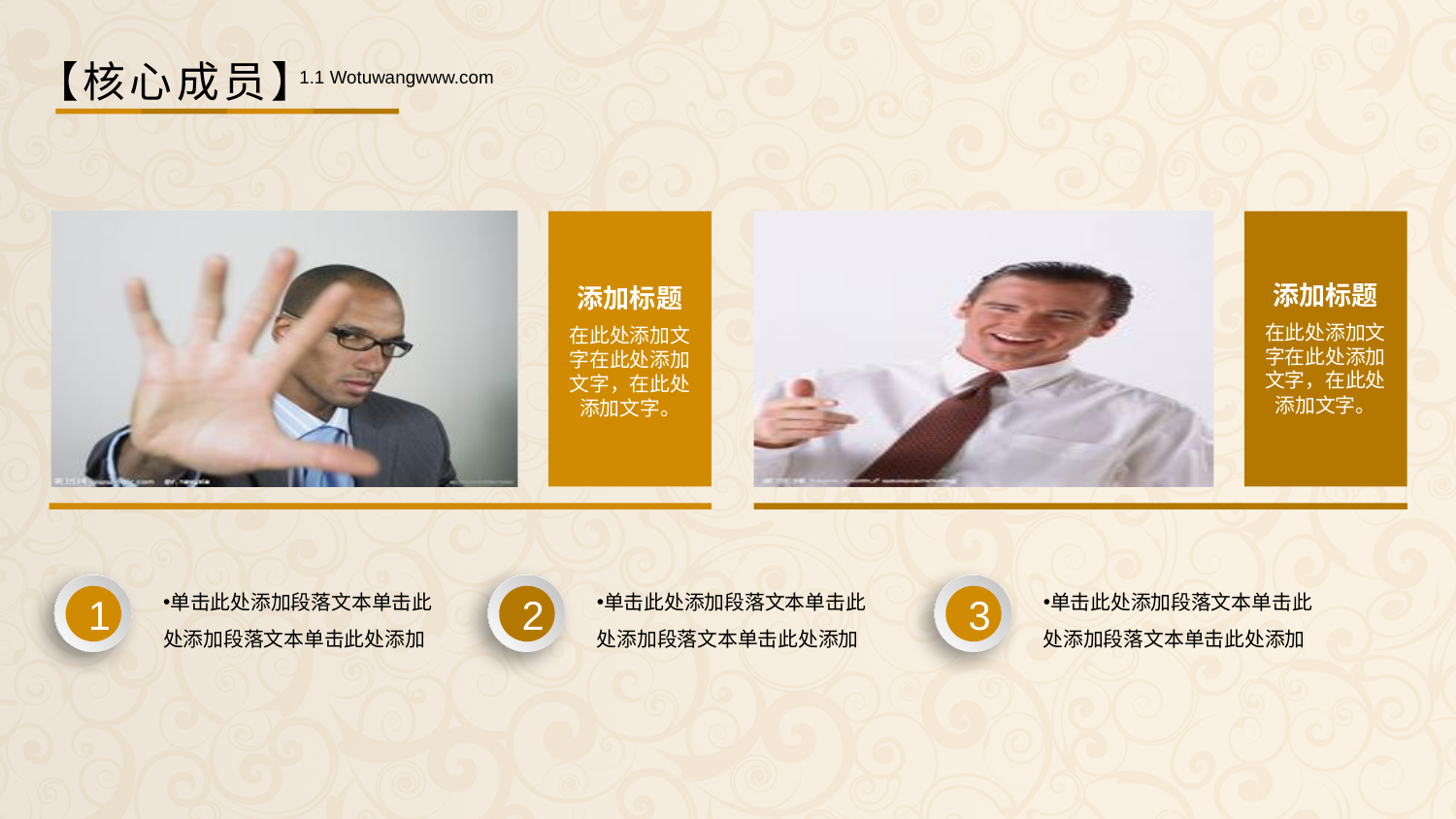

【核心成员】
1.1 Wotuwangwww.com

添加标题
在此处添加文字在此处添加文字，在此处添加文字。

添加标题
在此处添加文字在此处添加文字，在此处添加文字。

单击此处添加段落文本单击此处添加段落文本单击此处添加
单击此处添加段落文本单击此处添加段落文本单击此处添加
单击此处添加段落文本单击此处添加段落文本单击此处添加

1

2

3